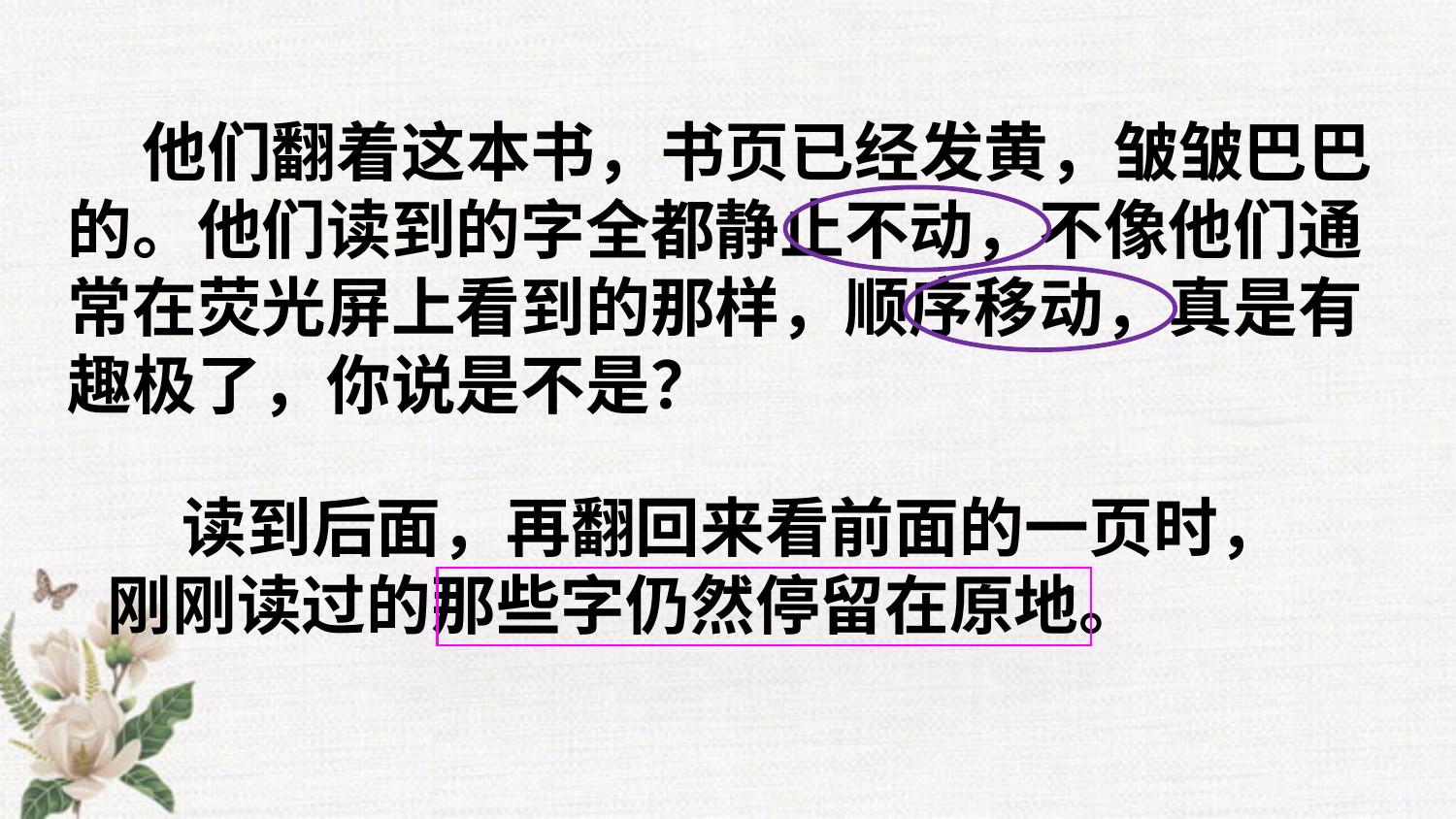

他们翻着这本书，书页已经发黄，皱皱巴巴的。他们读到的字全都静止不动，不像他们通常在荧光屏上看到的那样，顺序移动，真是有趣极了，你说是不是？

    读到后面，再翻回来看前面的一页时，刚刚读过的那些字仍然停留在原地。